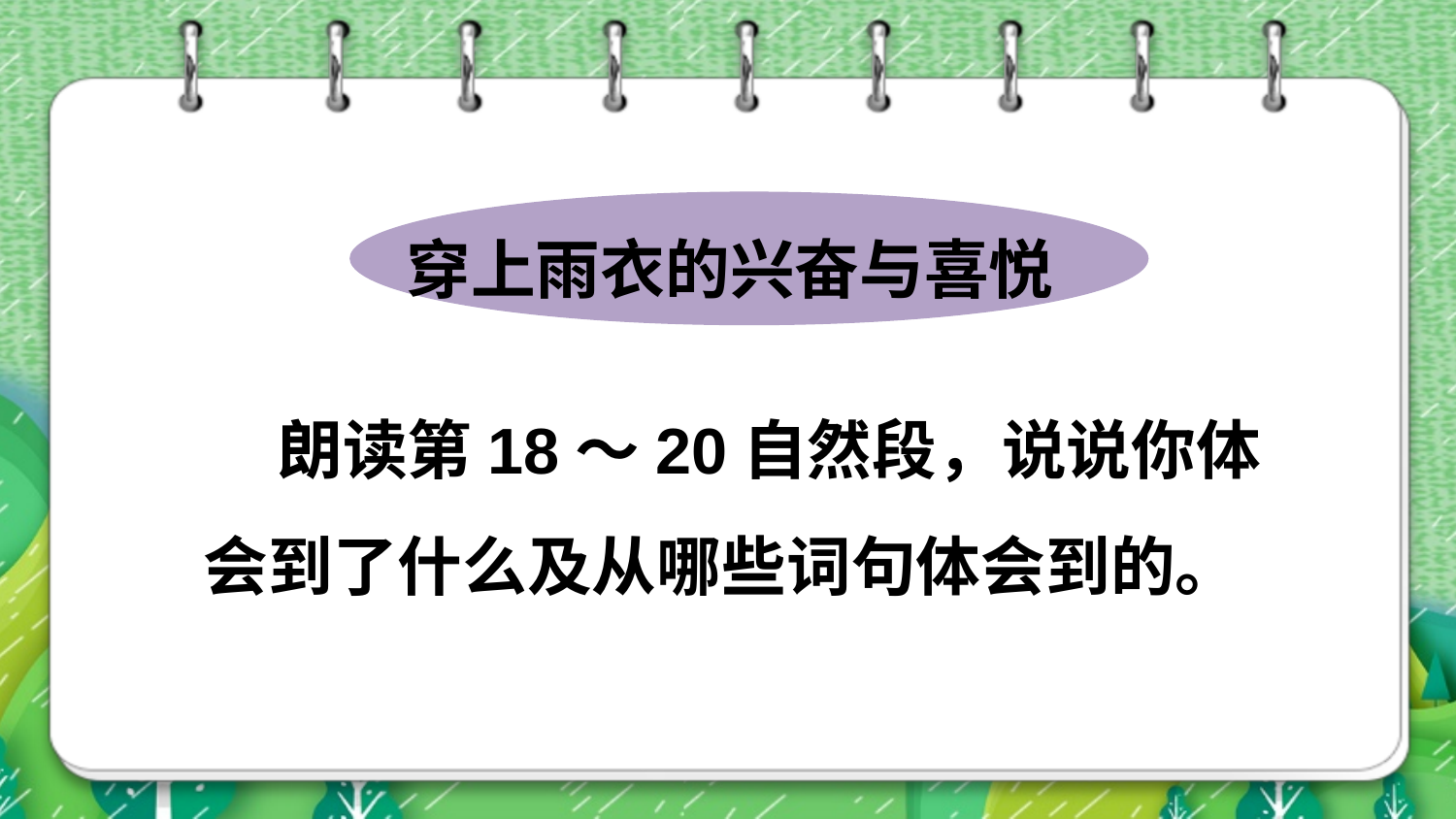

穿上雨衣的兴奋与喜悦
    朗读第18～20自然段，说说你体会到了什么及从哪些词句体会到的。